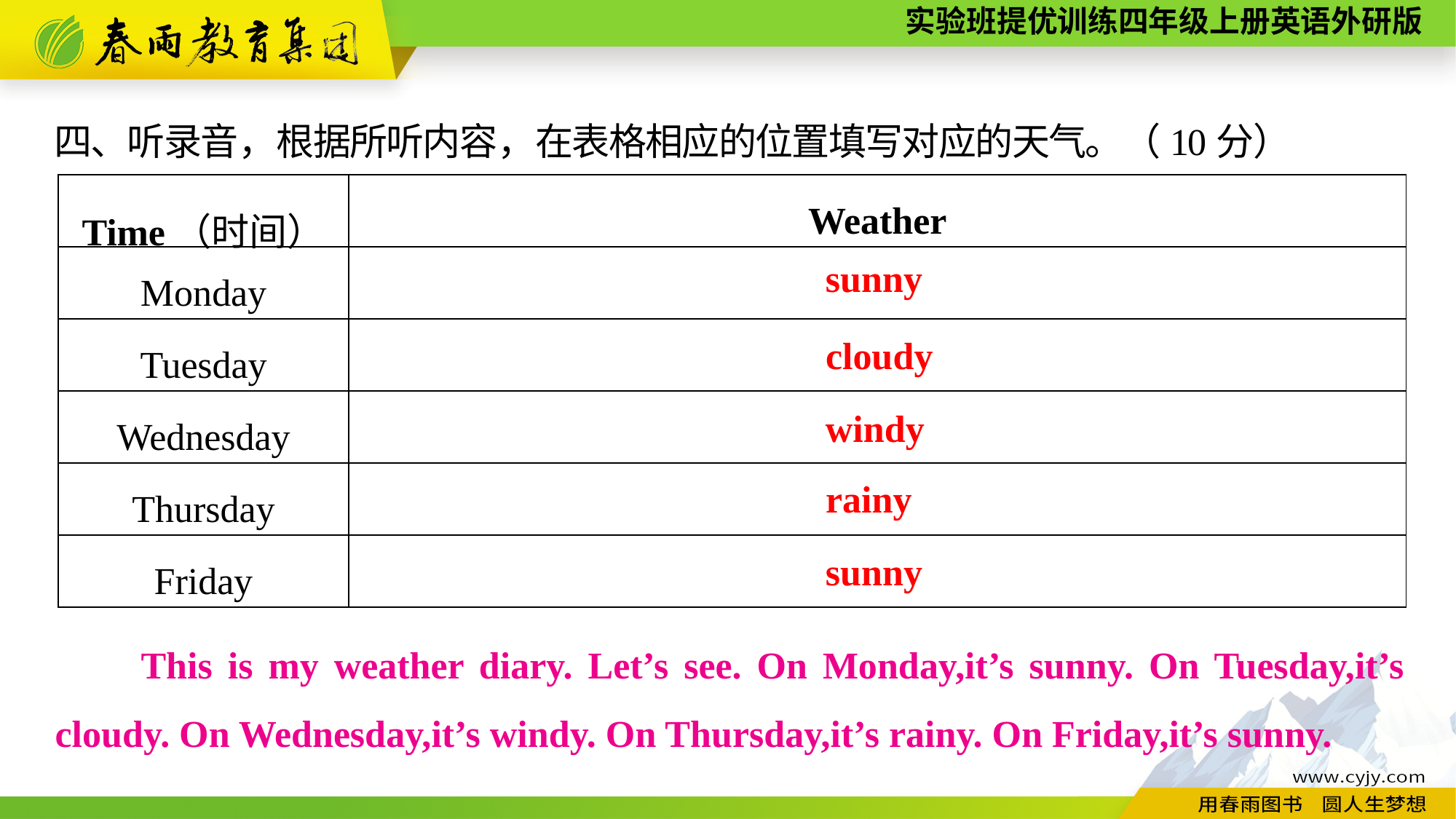

四、听录音，根据所听内容，在表格相应的位置填写对应的天气。（10分）
| Time（时间） | Weather |
| --- | --- |
| Monday |  |
| Tuesday |  |
| Wednesday |  |
| Thursday |  |
| Friday |  |
sunny
cloudy
windy
rainy
sunny
This is my weather diary. Let’s see. On Monday,it’s sunny. On Tuesday,it’s cloudy. On Wednesday,it’s windy. On Thursday,it’s rainy. On Friday,it’s sunny.